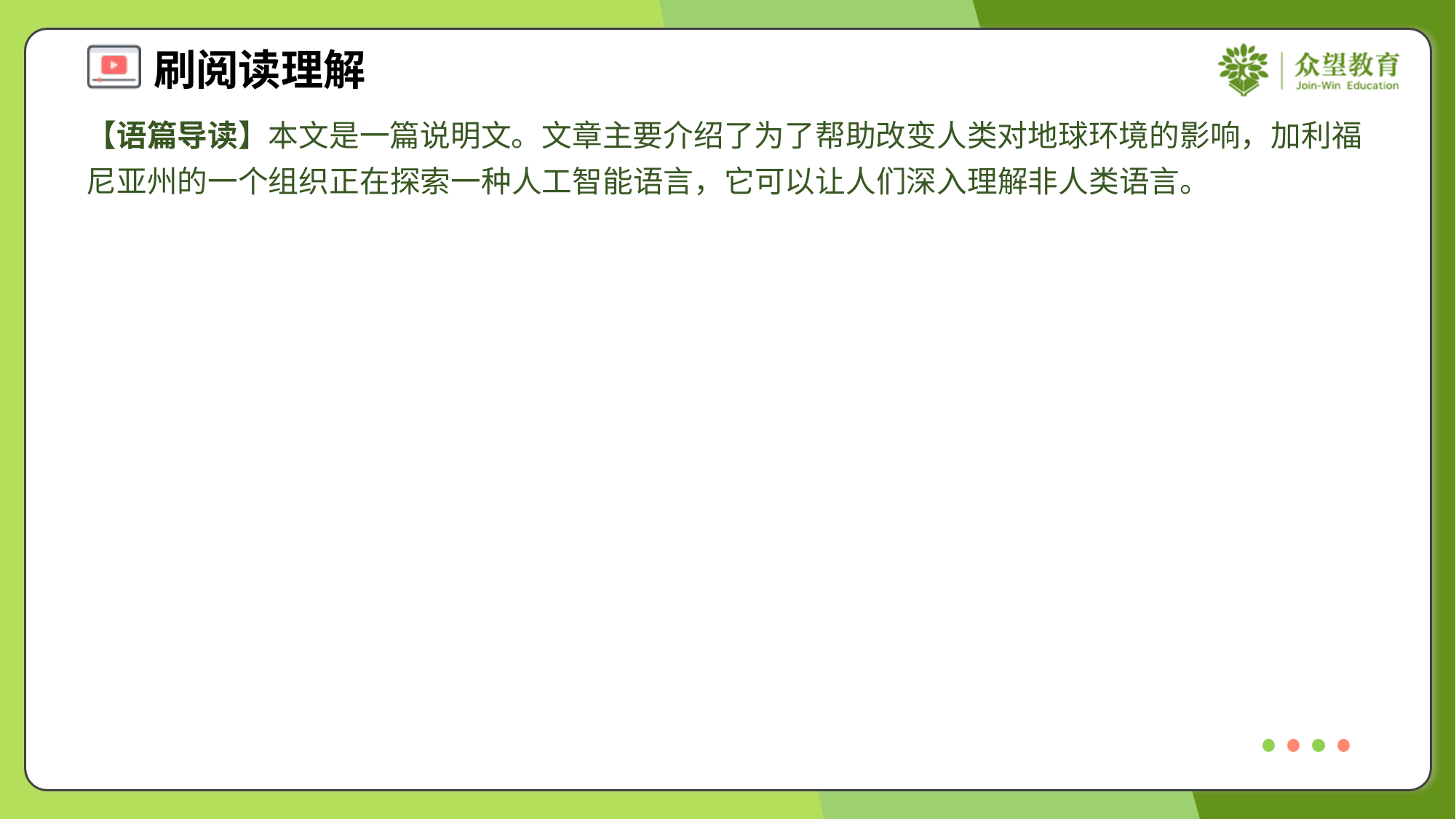

【语篇导读】本文是一篇说明文。文章主要介绍了为了帮助改变人类对地球环境的影响，加利福尼亚州的一个组织正在探索一种人工智能语言，它可以让人们深入理解非人类语言。